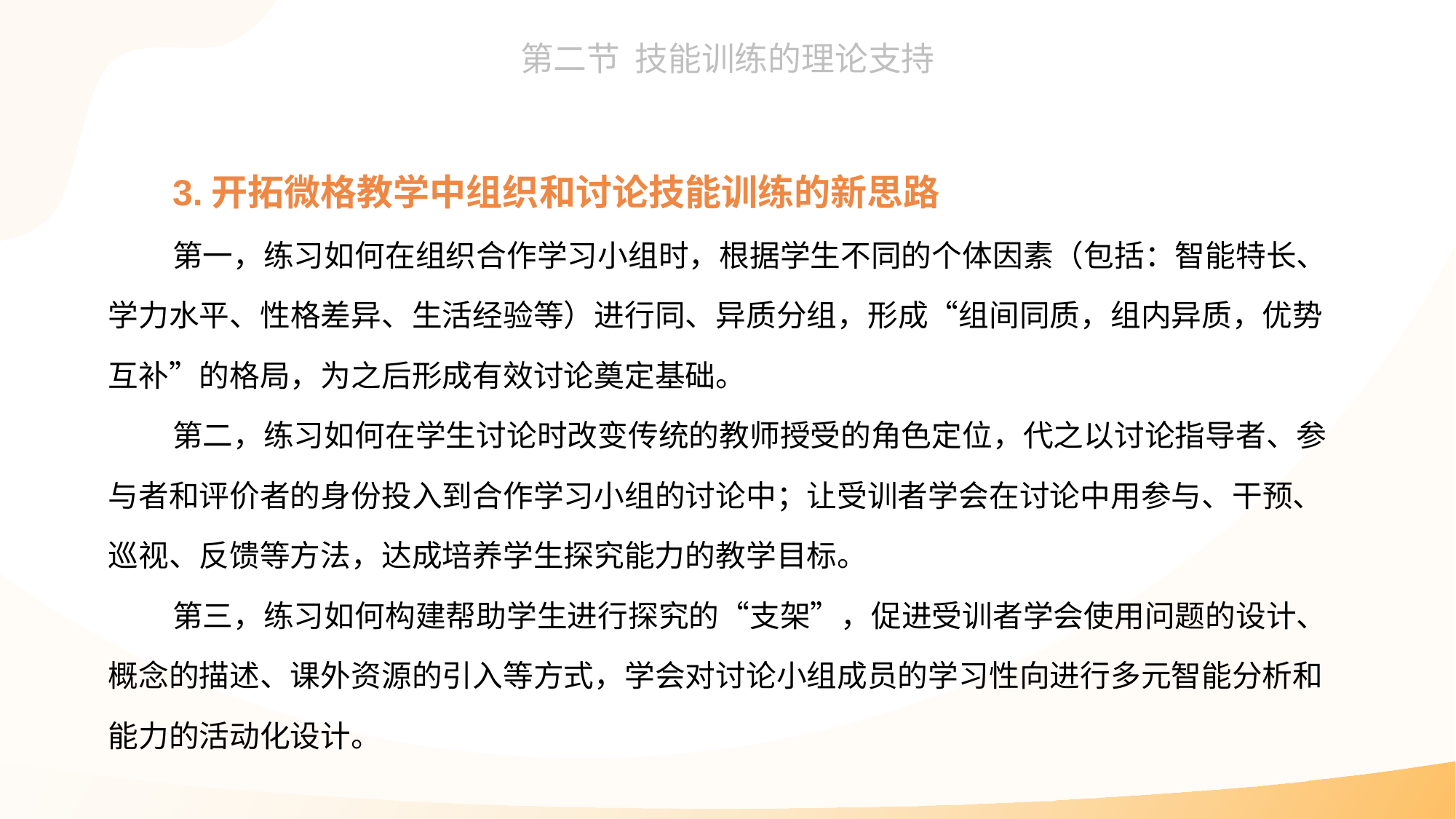

3.开拓微格教学中组织和讨论技能训练的新思路
第一，练习如何在组织合作学习小组时，根据学生不同的个体因素（包括：智能特长、学力水平、性格差异、生活经验等）进行同、异质分组，形成“组间同质，组内异质，优势互补”的格局，为之后形成有效讨论奠定基础。
第二，练习如何在学生讨论时改变传统的教师授受的角色定位，代之以讨论指导者、参与者和评价者的身份投入到合作学习小组的讨论中；让受训者学会在讨论中用参与、干预、巡视、反馈等方法，达成培养学生探究能力的教学目标。
第三，练习如何构建帮助学生进行探究的“支架”，促进受训者学会使用问题的设计、概念的描述、课外资源的引入等方式，学会对讨论小组成员的学习性向进行多元智能分析和能力的活动化设计。